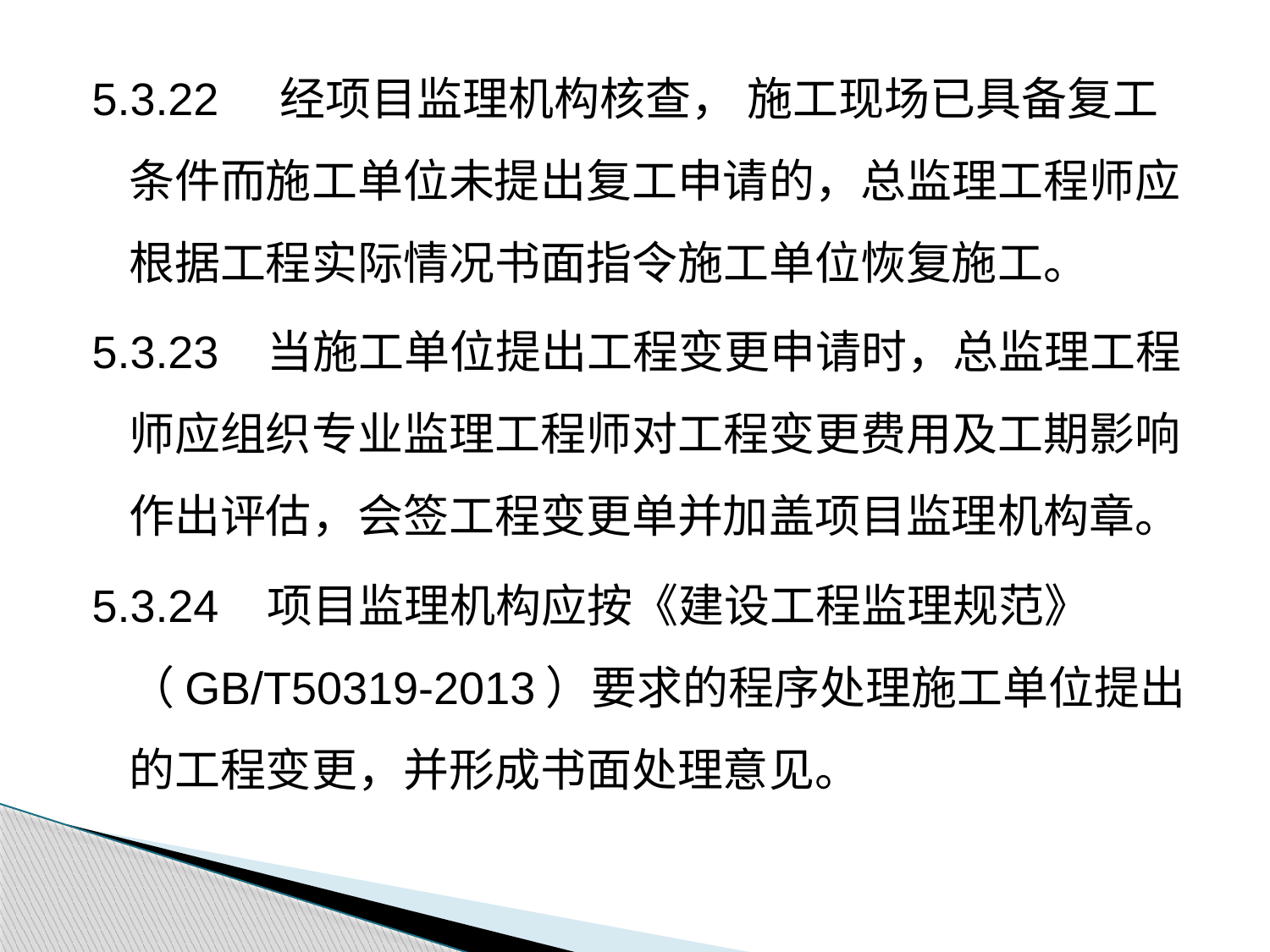

5.3.22    经项目监理机构核查， 施工现场已具备复工条件而施工单位未提出复工申请的，总监理工程师应根据工程实际情况书面指令施工单位恢复施工。
5.3.23   当施工单位提出工程变更申请时，总监理工程师应组织专业监理工程师对工程变更费用及工期影响作出评估，会签工程变更单并加盖项目监理机构章。
5.3.24   项目监理机构应按《建设工程监理规范》 （GB/T50319-2013）要求的程序处理施工单位提出的工程变更，并形成书面处理意见。